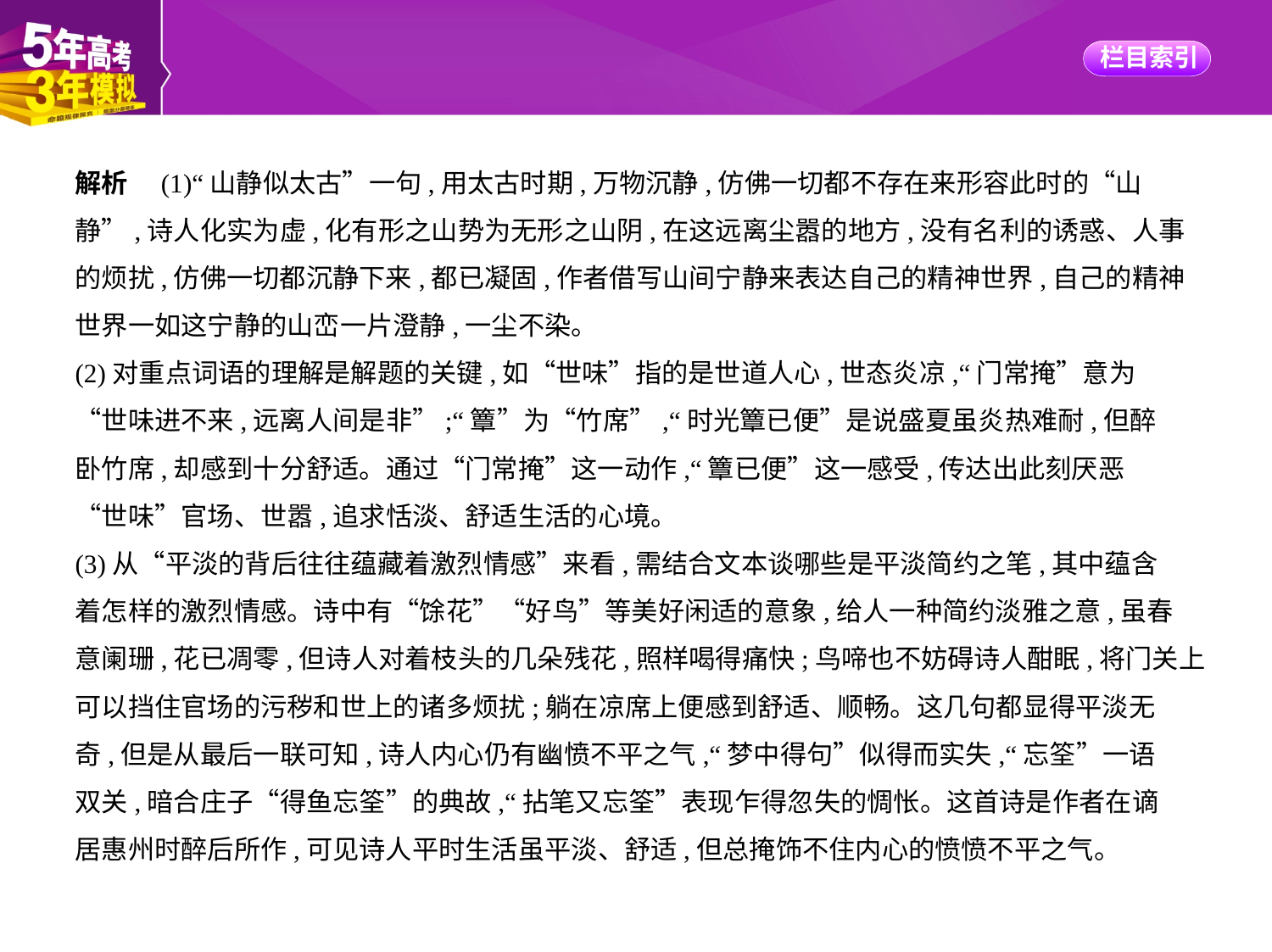

解析　(1)“山静似太古”一句,用太古时期,万物沉静,仿佛一切都不存在来形容此时的“山
静”,诗人化实为虚,化有形之山势为无形之山阴,在这远离尘嚣的地方,没有名利的诱惑、人事
的烦扰,仿佛一切都沉静下来,都已凝固,作者借写山间宁静来表达自己的精神世界,自己的精神
世界一如这宁静的山峦一片澄静,一尘不染。
(2)对重点词语的理解是解题的关键,如“世味”指的是世道人心,世态炎凉,“门常掩”意为
“世味进不来,远离人间是非”;“簟”为“竹席”,“时光簟已便”是说盛夏虽炎热难耐,但醉
卧竹席,却感到十分舒适。通过“门常掩”这一动作,“簟已便”这一感受,传达出此刻厌恶
“世味”官场、世嚣,追求恬淡、舒适生活的心境。
(3)从“平淡的背后往往蕴藏着激烈情感”来看,需结合文本谈哪些是平淡简约之笔,其中蕴含
着怎样的激烈情感。诗中有“馀花”“好鸟”等美好闲适的意象,给人一种简约淡雅之意,虽春
意阑珊,花已凋零,但诗人对着枝头的几朵残花,照样喝得痛快;鸟啼也不妨碍诗人酣眠,将门关上
可以挡住官场的污秽和世上的诸多烦扰;躺在凉席上便感到舒适、顺畅。这几句都显得平淡无
奇,但是从最后一联可知,诗人内心仍有幽愤不平之气,“梦中得句”似得而实失,“忘筌”一语
双关,暗合庄子“得鱼忘筌”的典故,“拈笔又忘筌”表现乍得忽失的惆怅。这首诗是作者在谪
居惠州时醉后所作,可见诗人平时生活虽平淡、舒适,但总掩饰不住内心的愤愤不平之气。